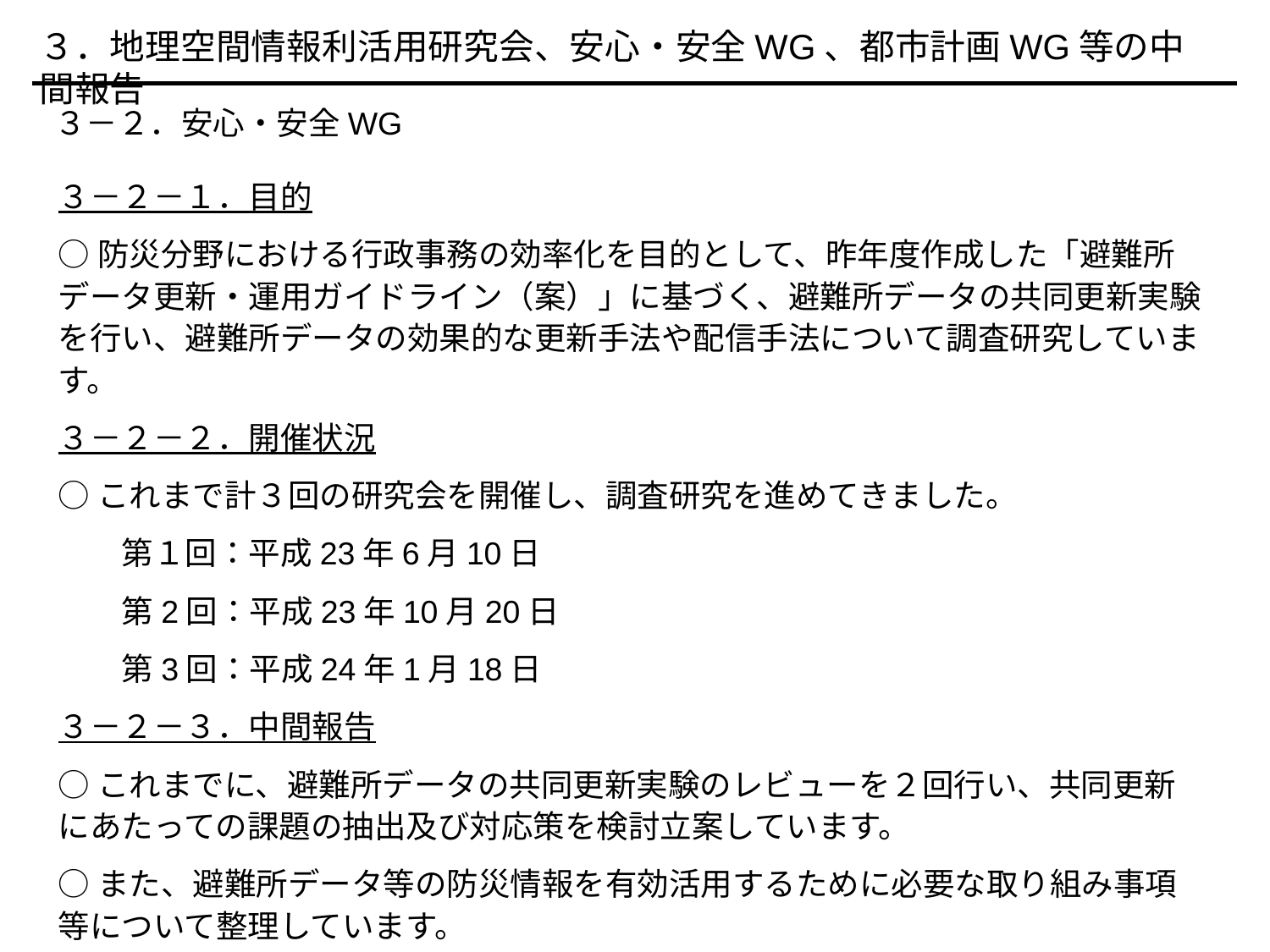

３．地理空間情報利活用研究会、安心・安全WG、都市計画WG等の中間報告
　３－２．安心・安全WG
３－２－１．目的
○防災分野における行政事務の効率化を目的として、昨年度作成した「避難所データ更新・運用ガイドライン（案）」に基づく、避難所データの共同更新実験を行い、避難所データの効果的な更新手法や配信手法について調査研究しています。
３－２－２．開催状況
○これまで計３回の研究会を開催し、調査研究を進めてきました。
　　第１回：平成23年6月10日
　　第2回：平成23年10月20日
　　第3回：平成24年1月18日
３－２－３．中間報告
○これまでに、避難所データの共同更新実験のレビューを２回行い、共同更新にあたっての課題の抽出及び対応策を検討立案しています。
○また、避難所データ等の防災情報を有効活用するために必要な取り組み事項等について整理しています。
14